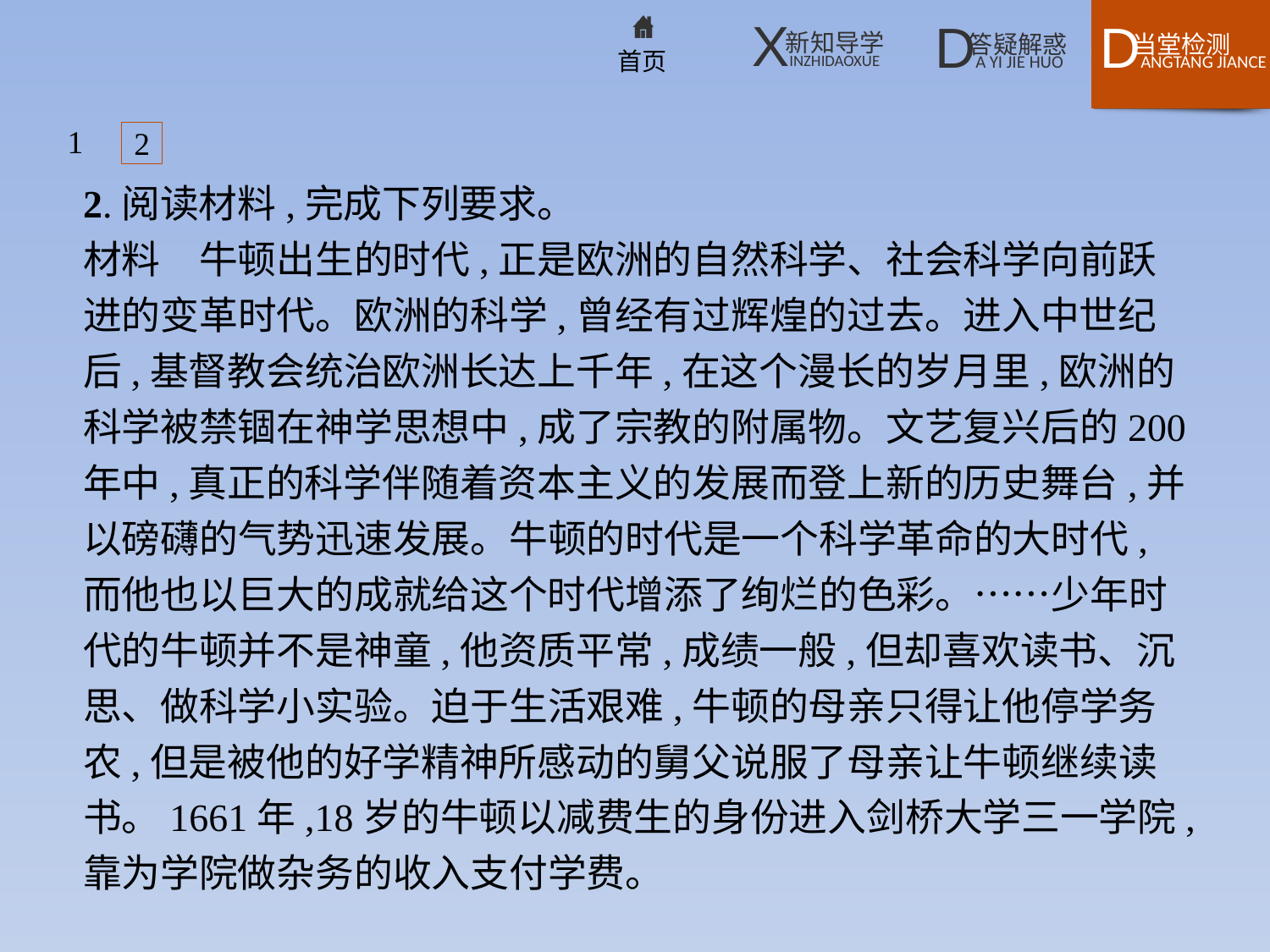

1
2
2.阅读材料,完成下列要求。
材料　牛顿出生的时代,正是欧洲的自然科学、社会科学向前跃进的变革时代。欧洲的科学,曾经有过辉煌的过去。进入中世纪后,基督教会统治欧洲长达上千年,在这个漫长的岁月里,欧洲的科学被禁锢在神学思想中,成了宗教的附属物。文艺复兴后的200年中,真正的科学伴随着资本主义的发展而登上新的历史舞台,并以磅礴的气势迅速发展。牛顿的时代是一个科学革命的大时代,而他也以巨大的成就给这个时代增添了绚烂的色彩。……少年时代的牛顿并不是神童,他资质平常,成绩一般,但却喜欢读书、沉思、做科学小实验。迫于生活艰难,牛顿的母亲只得让他停学务农,但是被他的好学精神所感动的舅父说服了母亲让牛顿继续读书。1661年,18岁的牛顿以减费生的身份进入剑桥大学三一学院,靠为学院做杂务的收入支付学费。